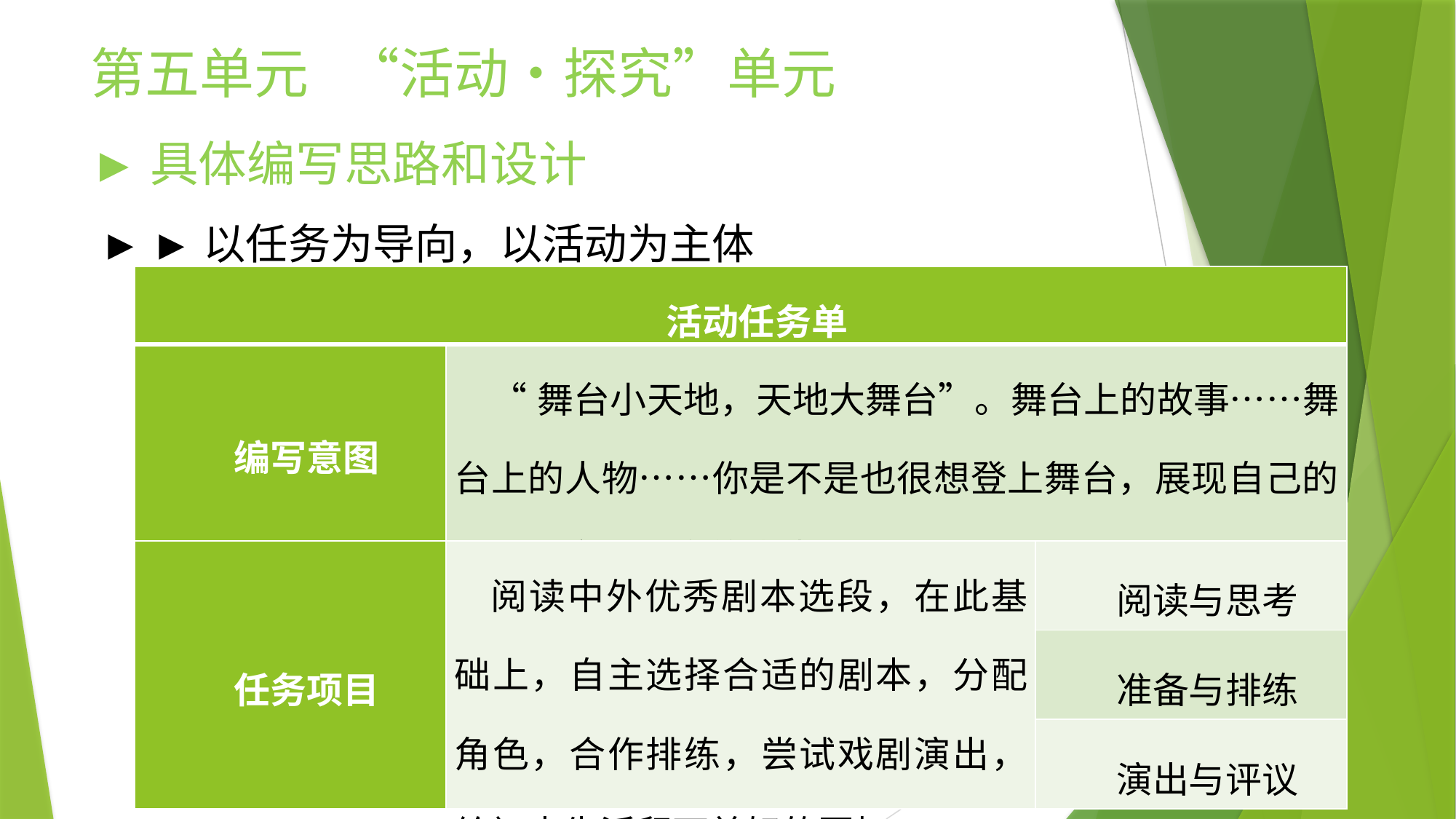

第五单元   “活动•探究”单元
►具体编写思路和设计
 ► ►以任务为导向，以活动为主体

| 活动任务单 |  |  |
| --- | --- | --- |
| 编写意图 | “舞台小天地，天地大舞台”。舞台上的故事……舞台上的人物……你是不是也很想登上舞台，展现自己的风采，赢得观众的掌声？ |  |
| 任务项目 | 阅读中外优秀剧本选段，在此基础上，自主选择合适的剧本，分配角色，合作排练，尝试戏剧演出，给初中生活留下美好的回忆 | 阅读与思考 |
|  |  | 准备与排练 |
|  |  | 演出与评议 |